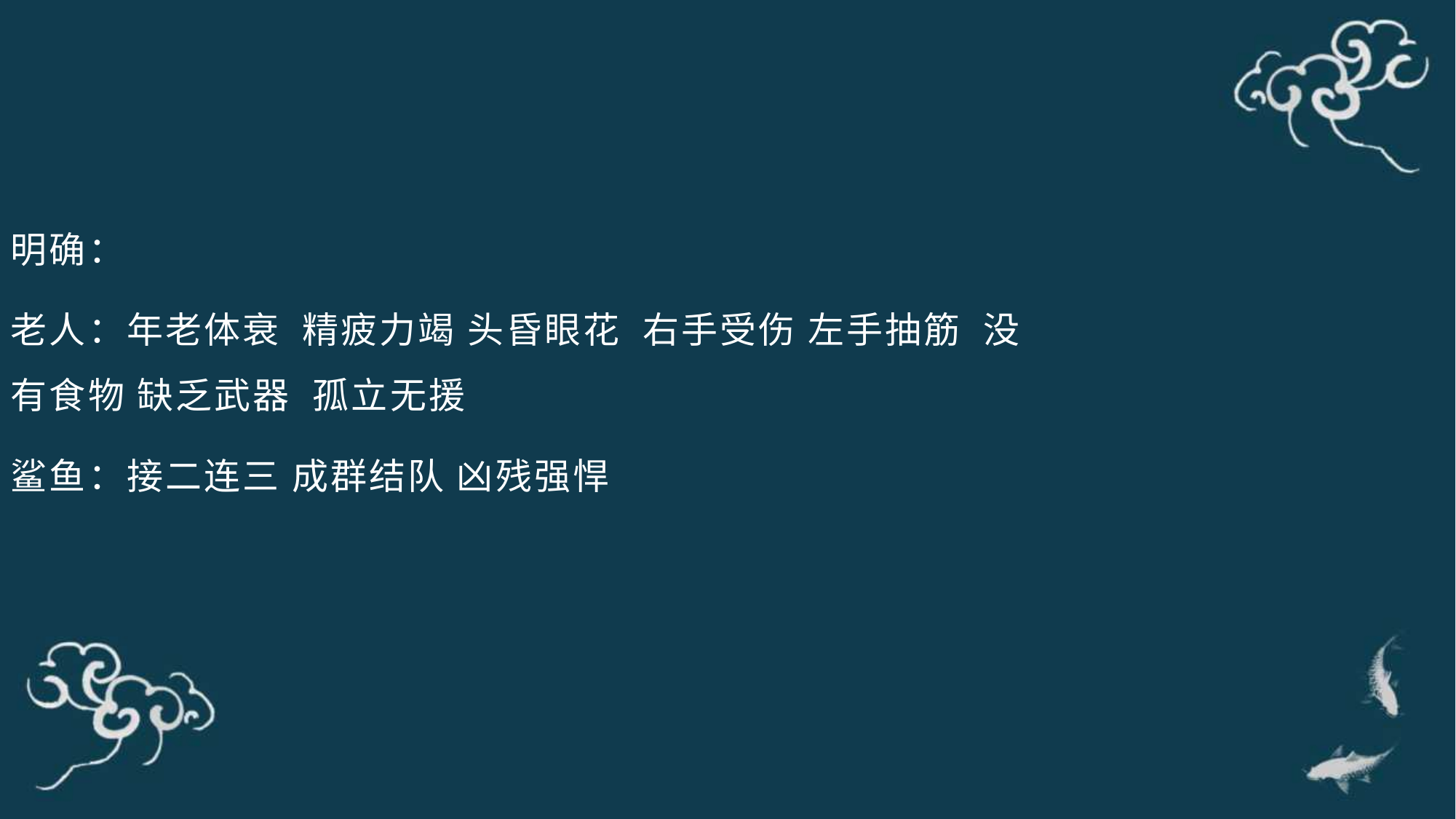

明确：
老人：年老体衰  精疲力竭 头昏眼花  右手受伤 左手抽筋  没有食物 缺乏武器  孤立无援
鲨鱼：接二连三 成群结队 凶残强悍